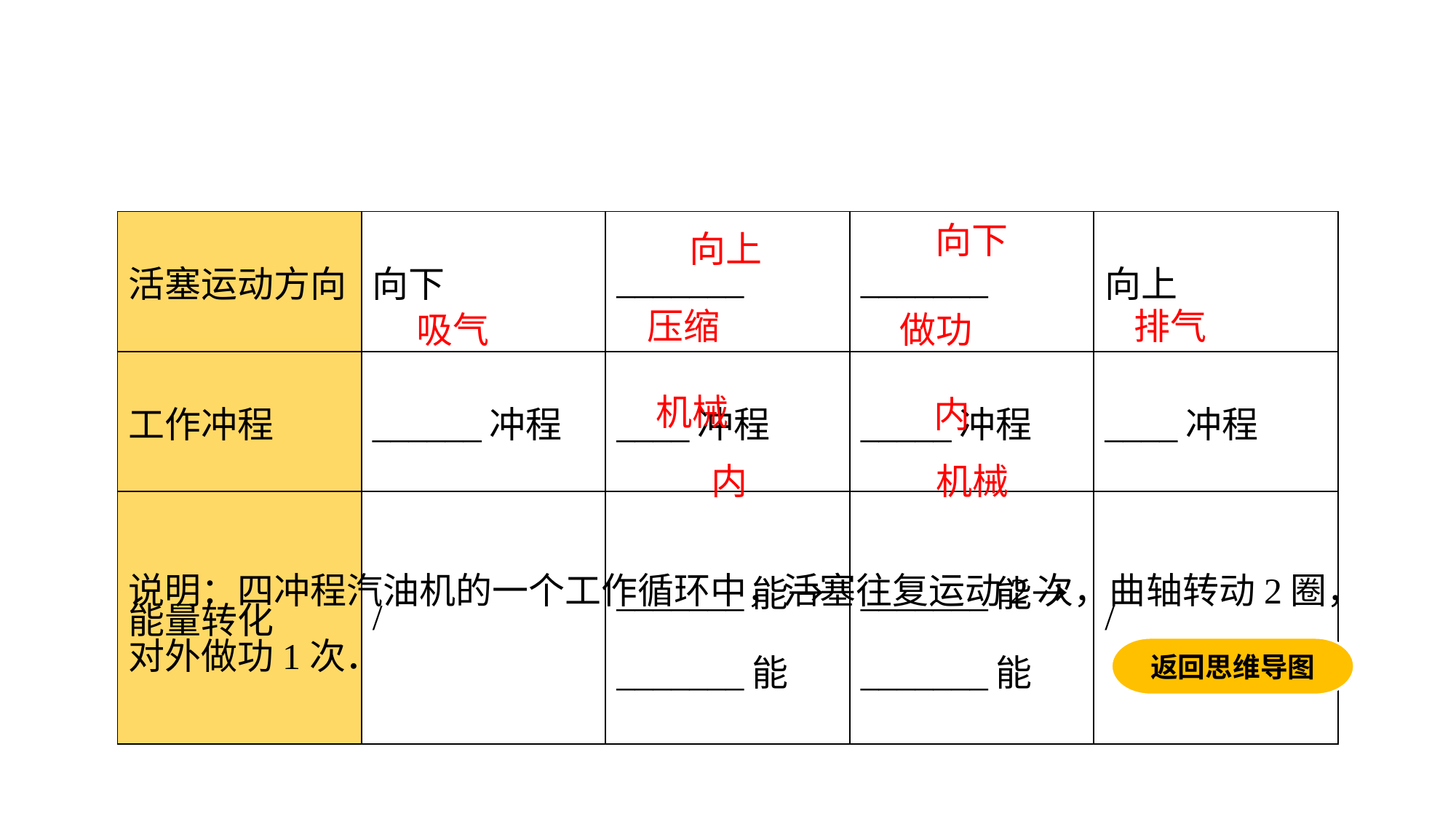

| 活塞运动方向 | 向下 | \_\_\_\_\_\_\_ | \_\_\_\_\_\_\_ | 向上 |
| --- | --- | --- | --- | --- |
| 工作冲程 | \_\_\_\_\_\_冲程 | \_\_\_\_冲程 | \_\_\_\_\_冲程 | \_\_\_\_冲程 |
| 能量转化 | / | \_\_\_\_\_\_\_能→\_\_\_\_\_\_\_能 | \_\_\_\_\_\_\_能→\_\_\_\_\_\_\_能 | / |
向下
向上
排气
压缩
吸气
做功
机械
内
内
机械
说明：四冲程汽油机的一个工作循环中，活塞往复运动2次，曲轴转动2圈，对外做功1次．
返回思维导图